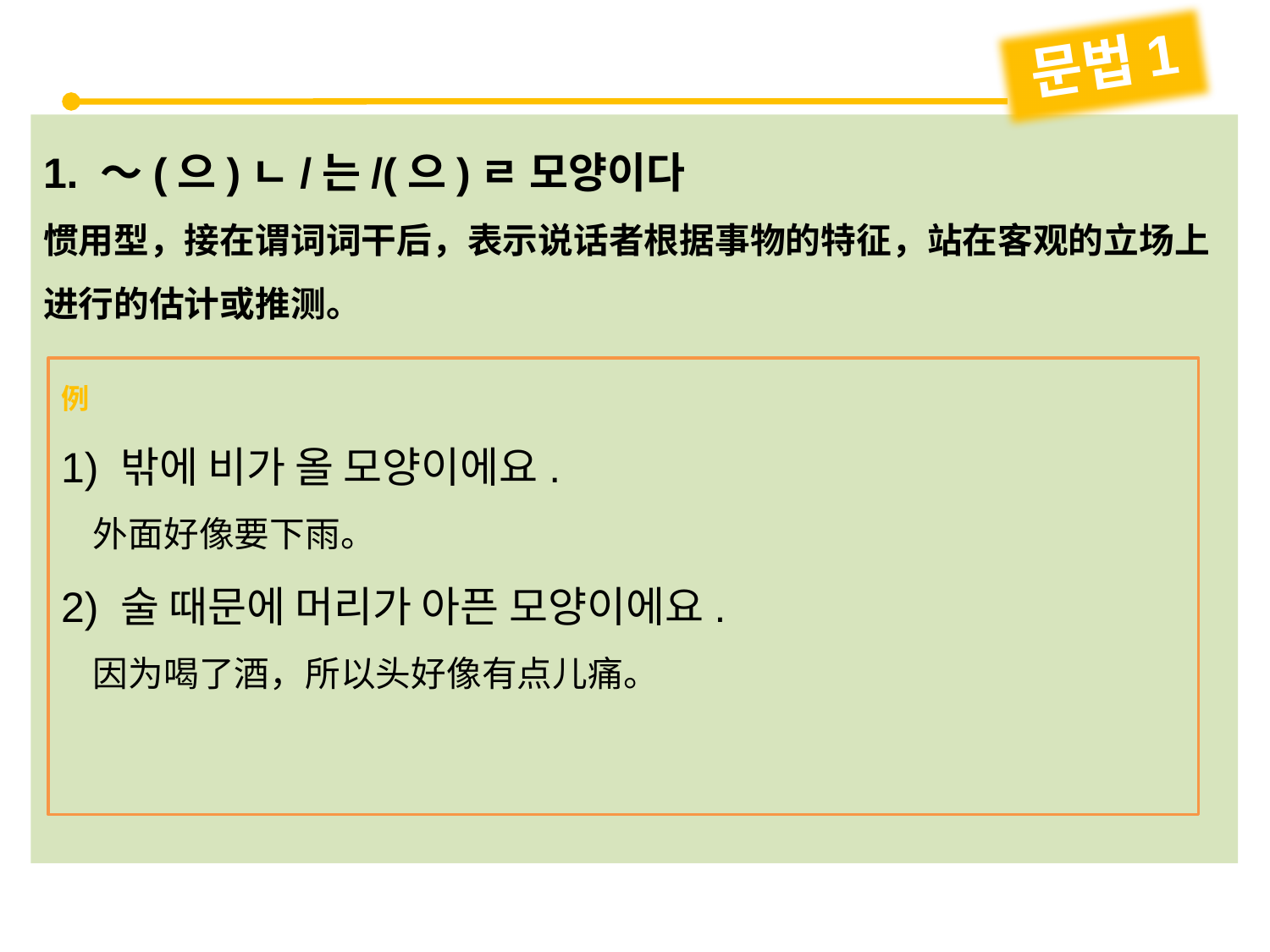

문법1
1. ～(으)ㄴ/는/(으)ㄹ 모양이다
惯用型，接在谓词词干后，表示说话者根据事物的特征，站在客观的立场上进行的估计或推测。

例
1) 밖에 비가 올 모양이에요.
   外面好像要下雨。
2) 술 때문에 머리가 아픈 모양이에요.
   因为喝了酒，所以头好像有点儿痛。